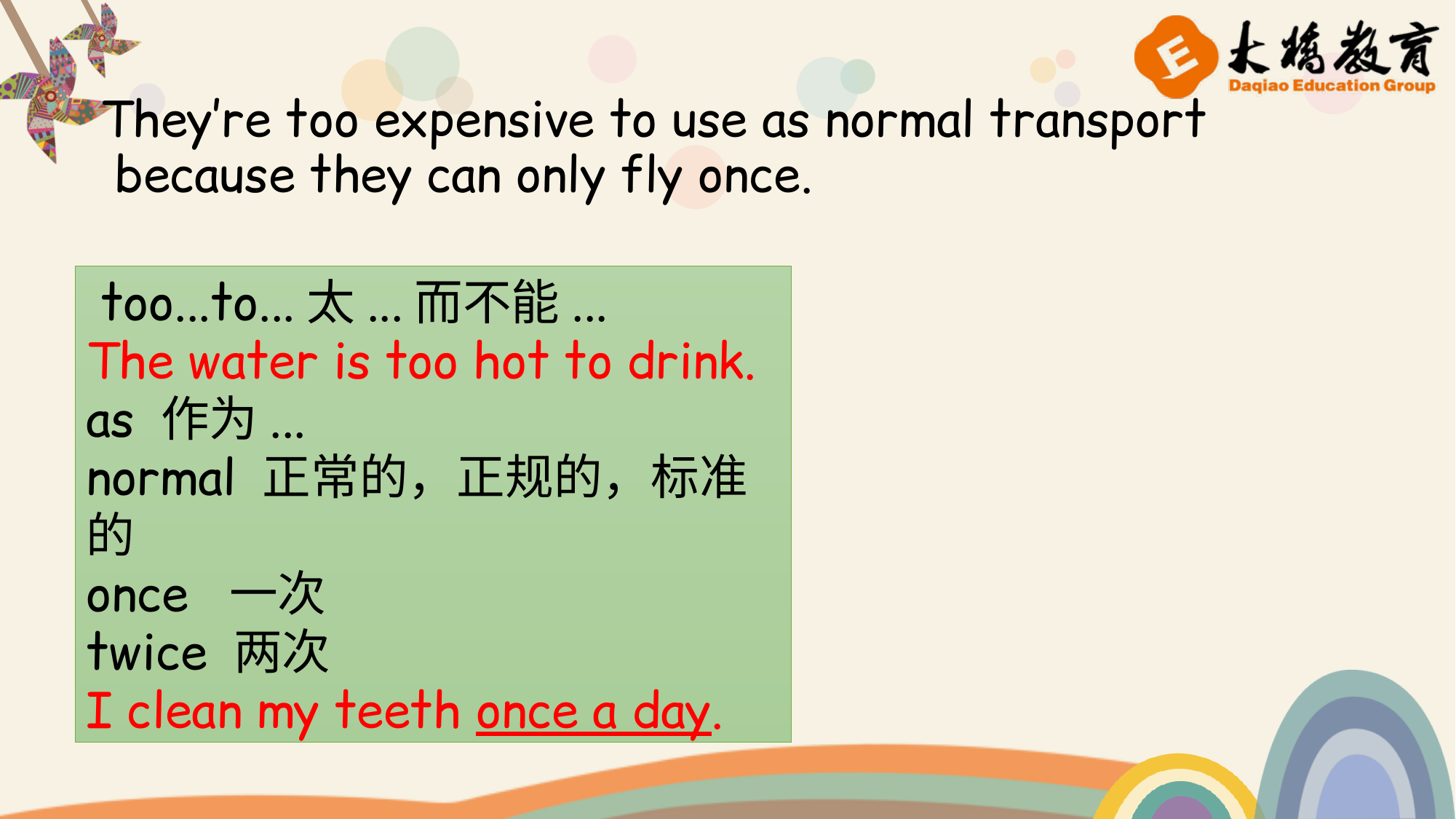

They’re too expensive to use as normal transport
 because they can only fly once.
 too...to...太...而不能...
The water is too hot to drink.
as 作为...
normal 正常的，正规的，标准的
once  一次
twice 两次
I clean my teeth once a day.